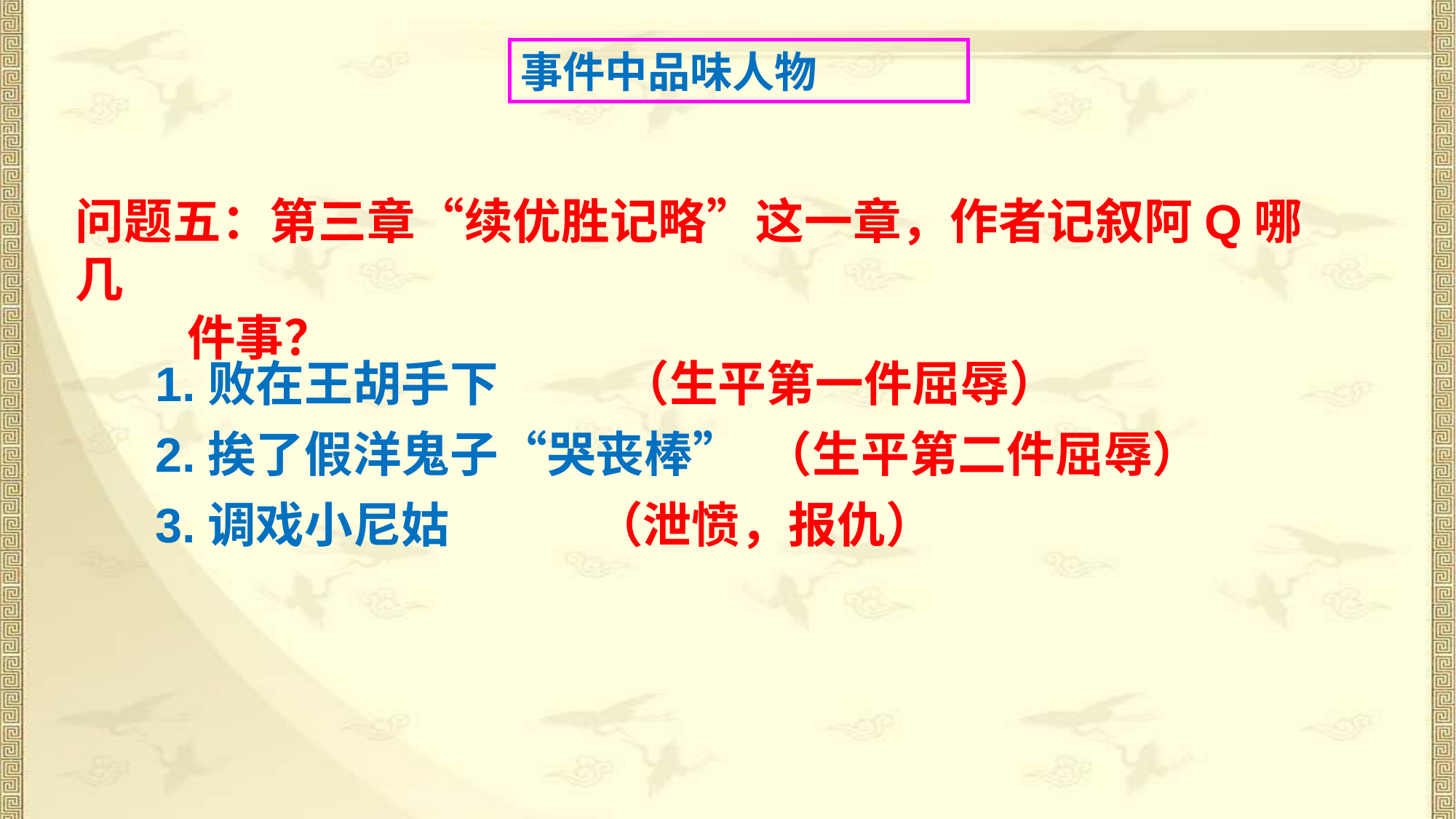

事件中品味人物
问题五：第三章“续优胜记略”这一章，作者记叙阿Q哪几
         件事？
1.败在王胡手下           （生平第一件屈辱）
2.挨了假洋鬼子“哭丧棒”  （生平第二件屈辱）
3.调戏小尼姑             （泄愤，报仇）